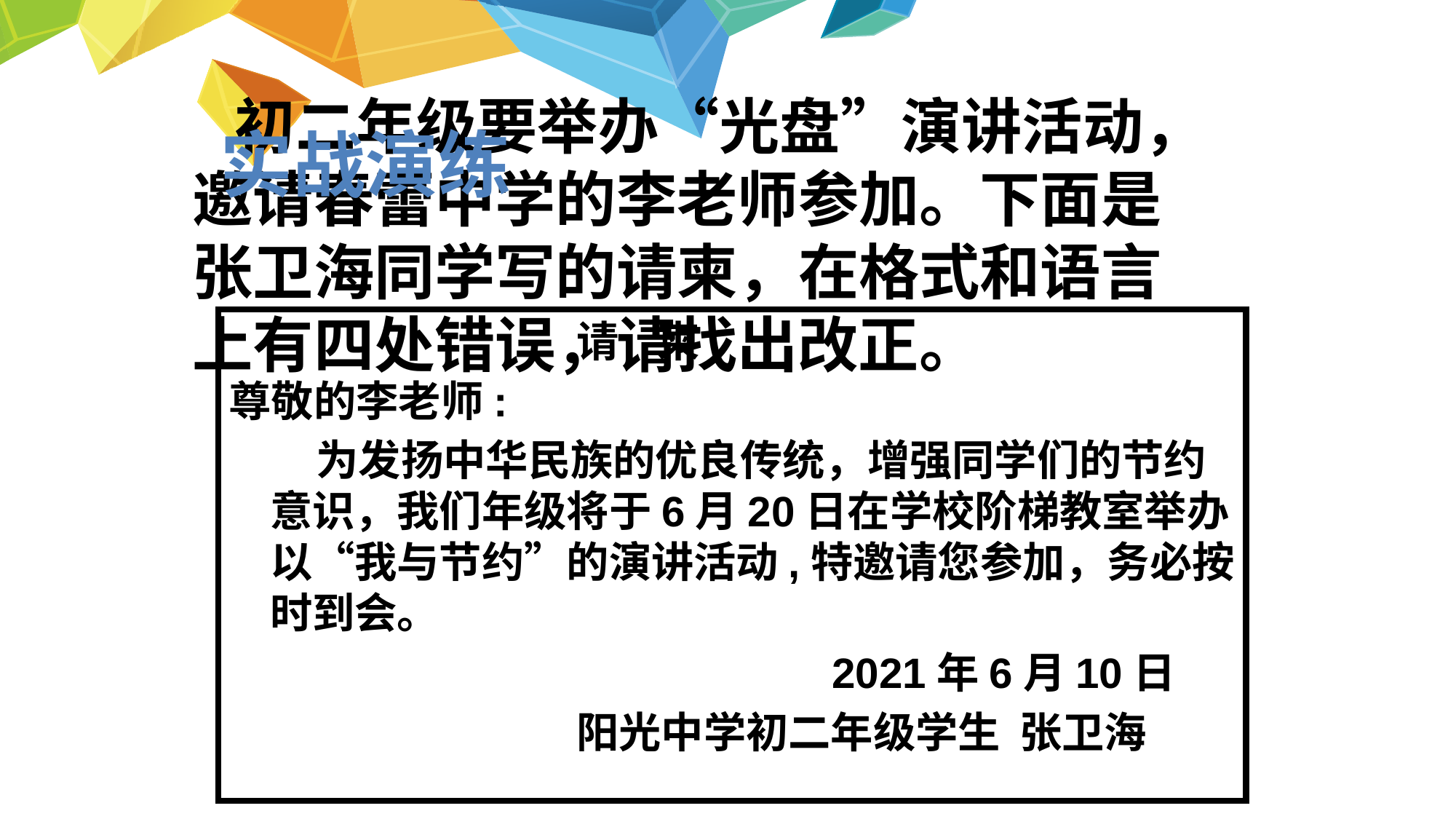

初二年级要举办“光盘”演讲活动，邀请春蕾中学的李老师参加。下面是张卫海同学写的请柬，在格式和语言上有四处错误，请找出改正。
实战演练
                                   请    柬
尊敬的李老师:
        为发扬中华民族的优良传统，增强同学们的节约意识，我们年级将于6月20日在学校阶梯教室举办以“我与节约”的演讲活动,特邀请您参加，务必按时到会。
                                                   2021年6月10日
                                   阳光中学初二年级学生  张卫海